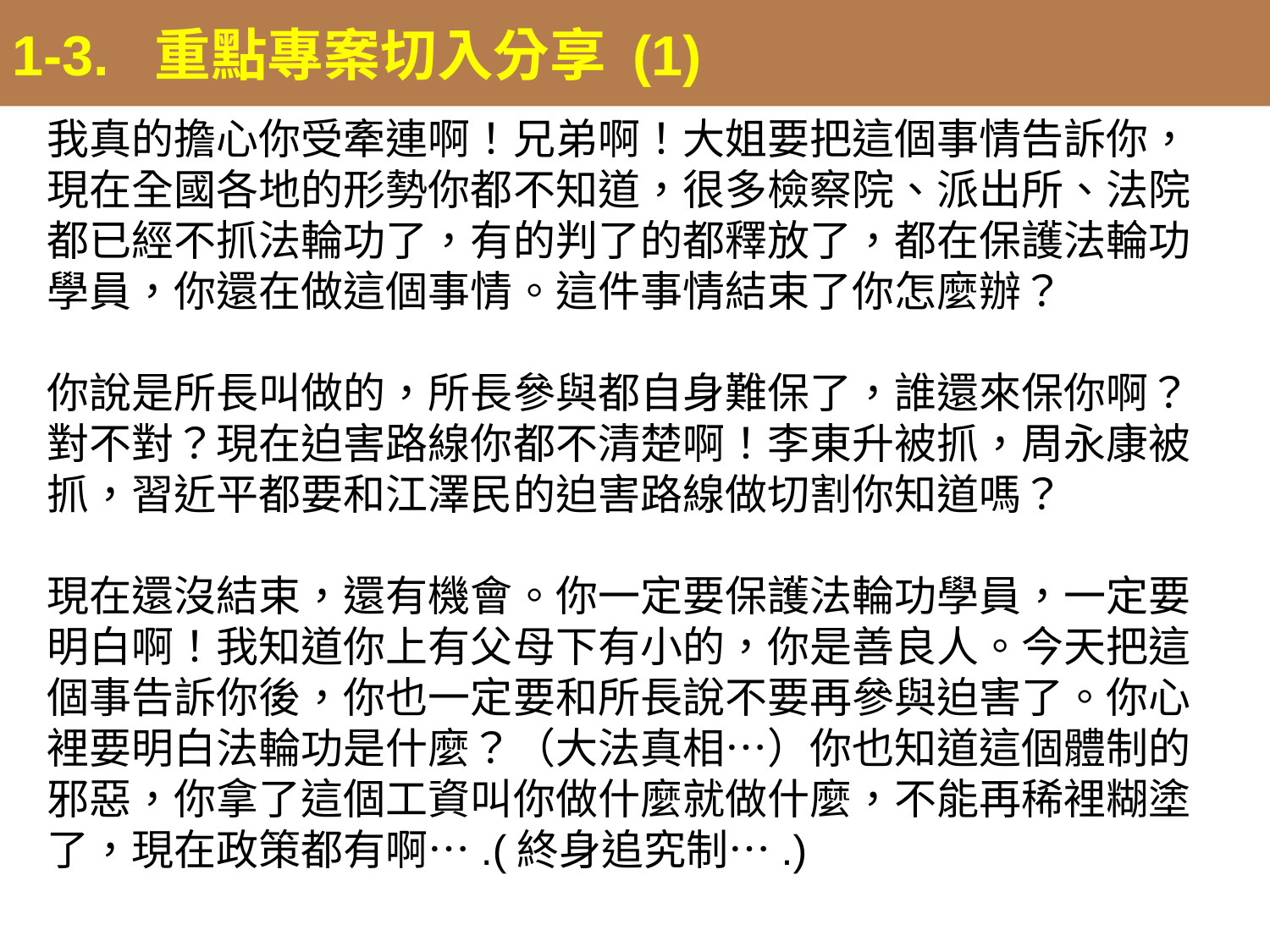

1-3.  重點專案切入分享 (1)
我真的擔心你受牽連啊！兄弟啊！大姐要把這個事情告訴你，現在全國各地的形勢你都不知道，很多檢察院、派出所、法院都已經不抓法輪功了，有的判了的都釋放了，都在保護法輪功學員，你還在做這個事情。這件事情結束了你怎麼辦？

你說是所長叫做的，所長參與都自身難保了，誰還來保你啊？對不對？現在迫害路線你都不清楚啊！李東升被抓，周永康被抓，習近平都要和江澤民的迫害路線做切割你知道嗎？

現在還沒結束，還有機會。你一定要保護法輪功學員，一定要明白啊！我知道你上有父母下有小的，你是善良人。今天把這個事告訴你後，你也一定要和所長說不要再參與迫害了。你心裡要明白法輪功是什麼？（大法真相…）你也知道這個體制的邪惡，你拿了這個工資叫你做什麼就做什麼，不能再稀裡糊塗了，現在政策都有啊….(終身追究制….)